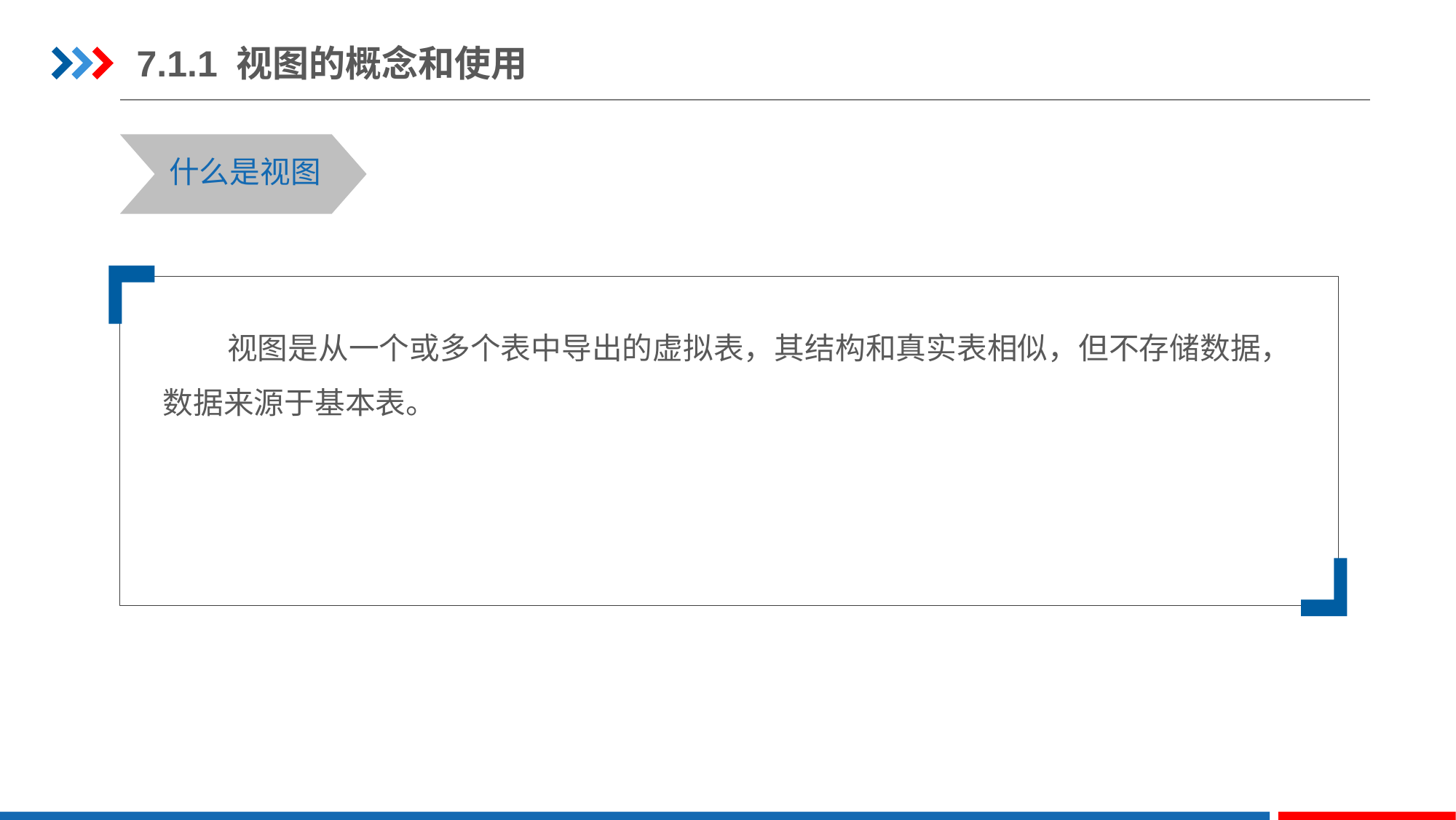

7.1.1 视图的概念和使用

什么是视图

视图是从一个或多个表中导出的虚拟表，其结构和真实表相似，但不存储数据，数据来源于基本表。